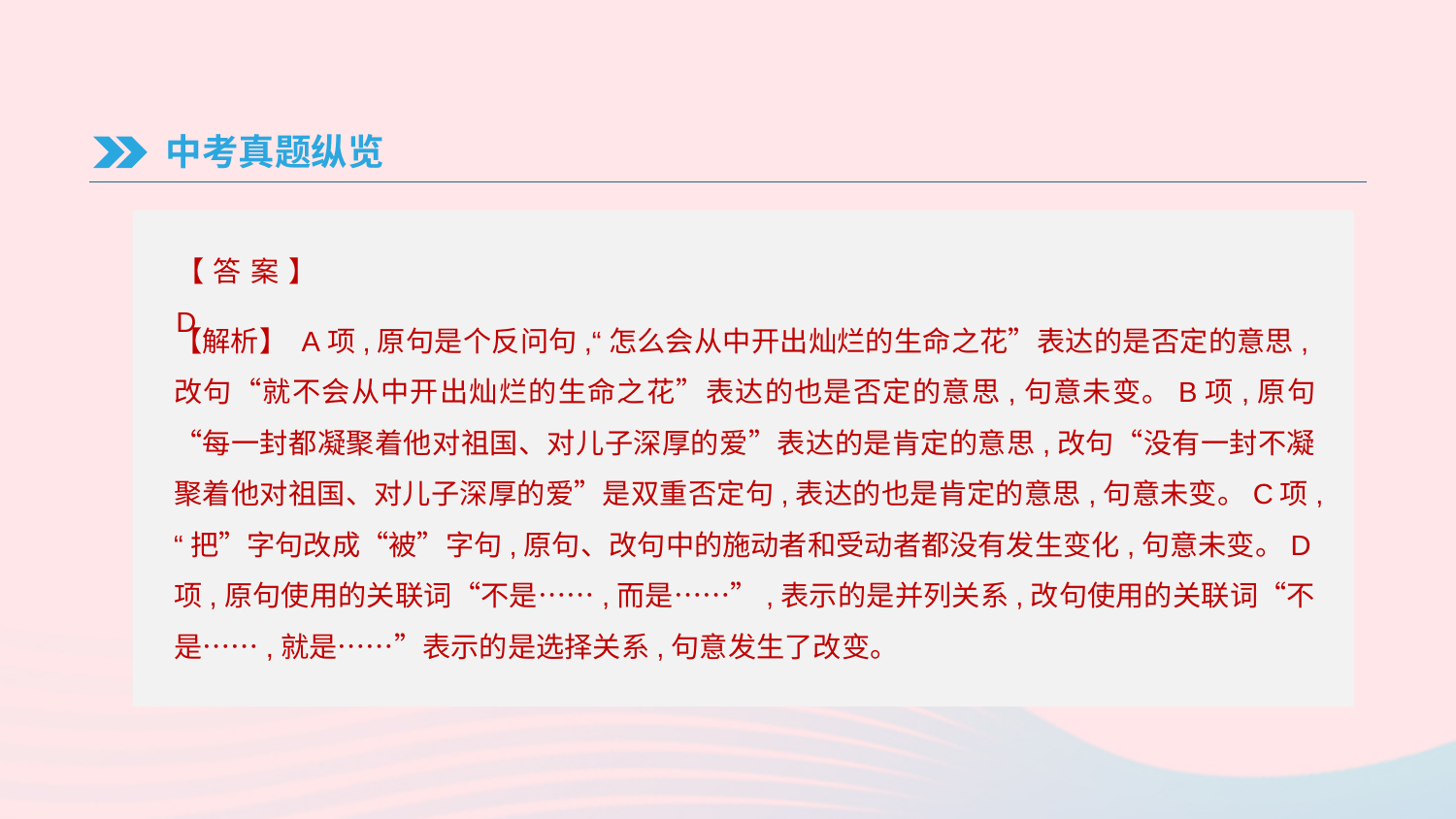

中考真题纵览

【答案】 D
【解析】 A项,原句是个反问句,“怎么会从中开出灿烂的生命之花”表达的是否定的意思,改句“就不会从中开出灿烂的生命之花”表达的也是否定的意思,句意未变。B项,原句“每一封都凝聚着他对祖国、对儿子深厚的爱”表达的是肯定的意思,改句“没有一封不凝聚着他对祖国、对儿子深厚的爱”是双重否定句,表达的也是肯定的意思,句意未变。C项,“把”字句改成“被”字句,原句、改句中的施动者和受动者都没有发生变化,句意未变。D项,原句使用的关联词“不是……,而是……”,表示的是并列关系,改句使用的关联词“不是……,就是……”表示的是选择关系,句意发生了改变。